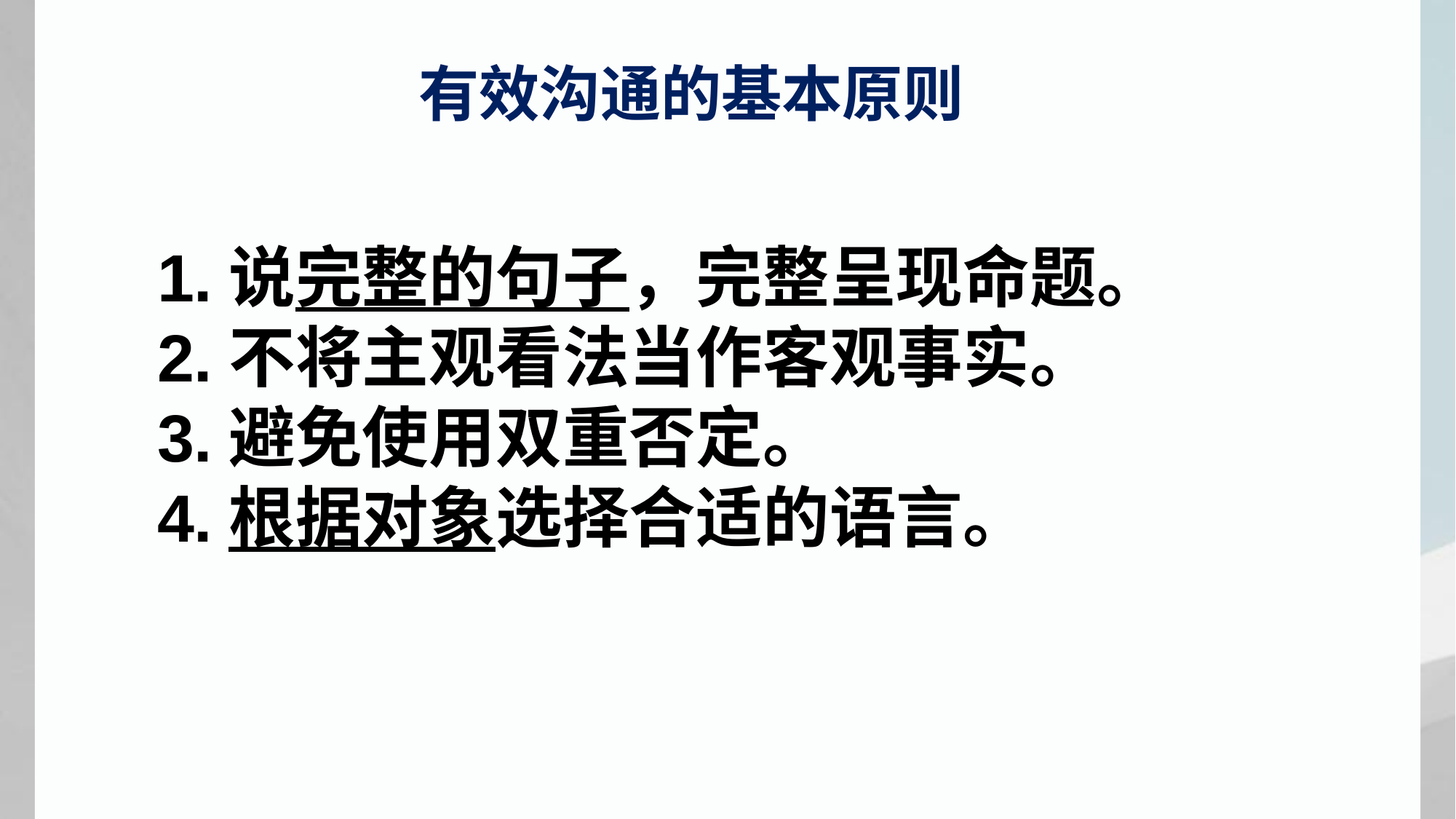

有效沟通的基本原则
1.说完整的句子，完整呈现命题。
2.不将主观看法当作客观事实。
3.避免使用双重否定。
4.根据对象选择合适的语言。